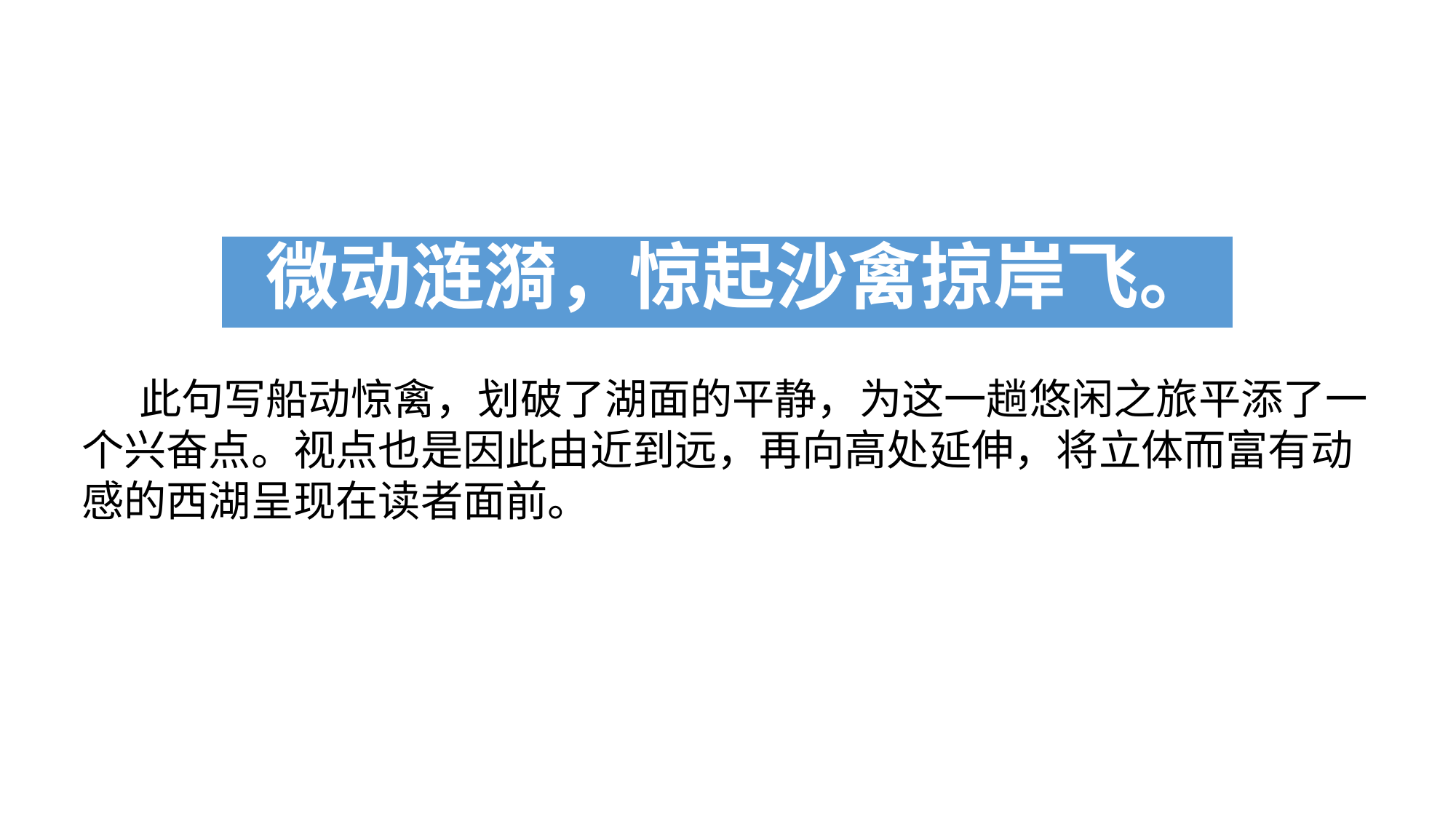

微动涟漪，惊起沙禽掠岸飞。
     此句写船动惊禽，划破了湖面的平静，为这一趟悠闲之旅平添了一个兴奋点。视点也是因此由近到远，再向高处延伸，将立体而富有动感的西湖呈现在读者面前。